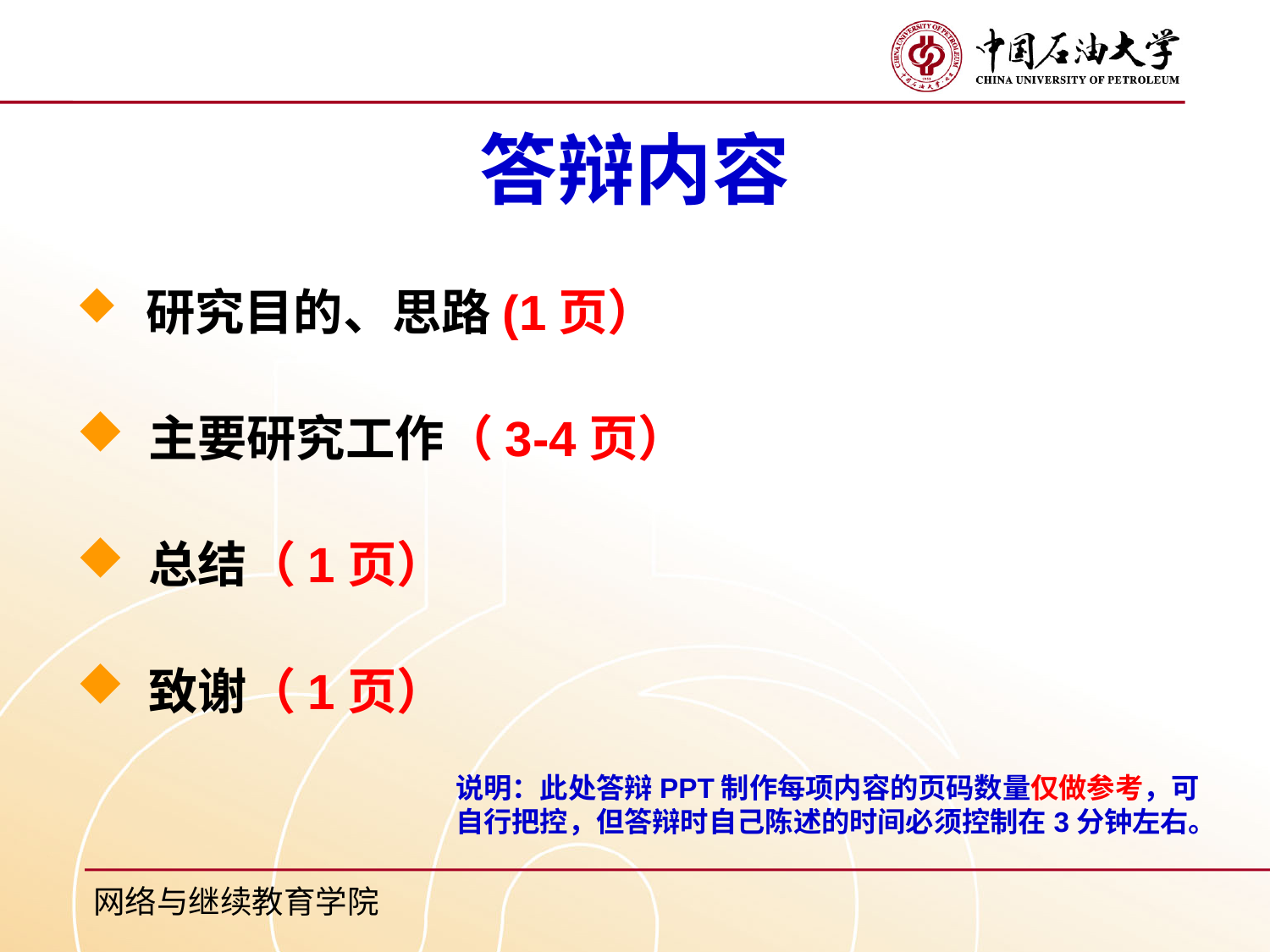

# 答辩内容
 研究目的、思路(1页）

 主要研究工作（3-4页）

 总结（1页）

 致谢（1页）

说明：此处答辩PPT制作每项内容的页码数量仅做参考，可自行把控，但答辩时自己陈述的时间必须控制在3分钟左右。